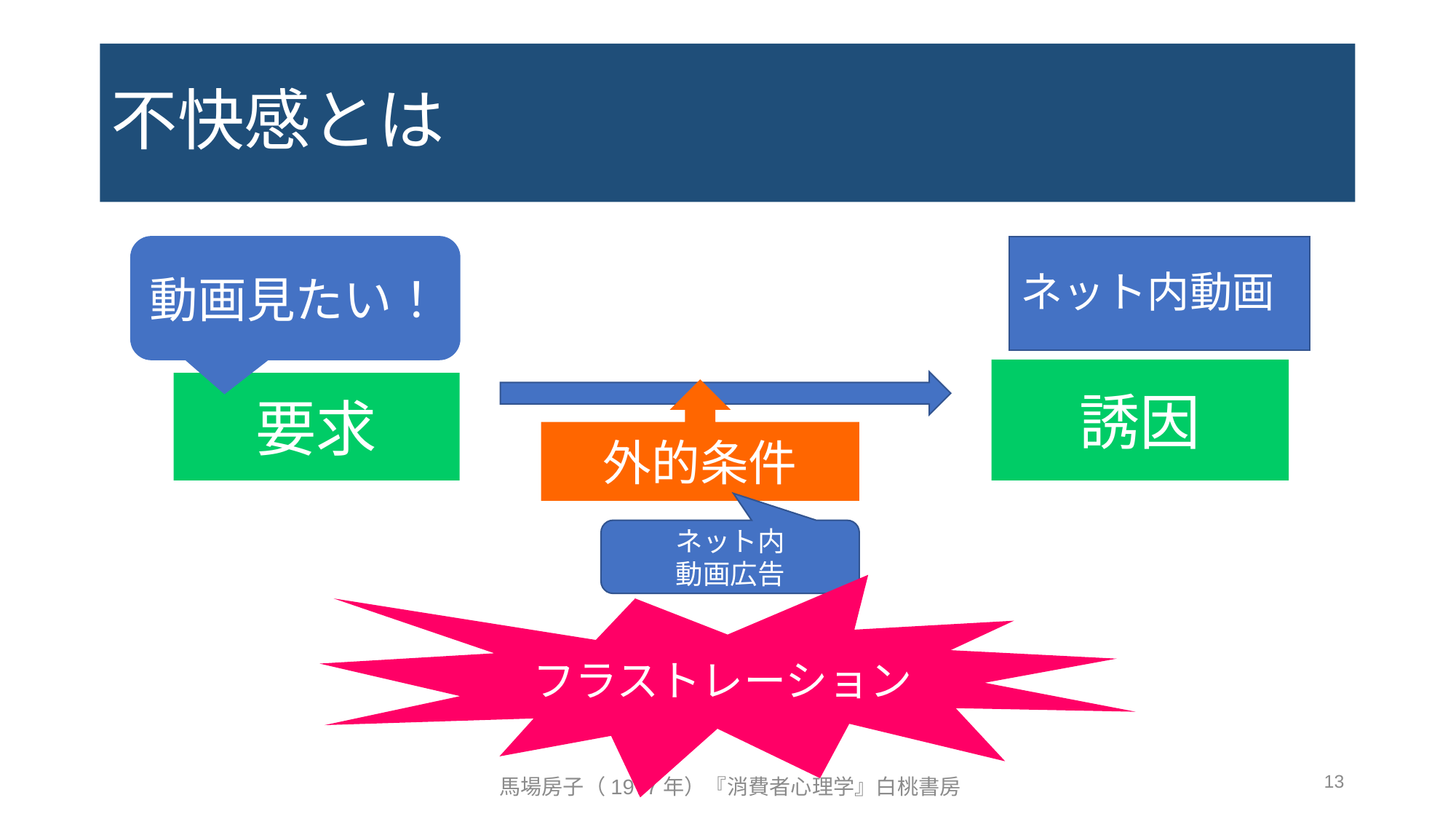

# 不快感とは
動画見たい！
ネット内動画
誘因

要求
外的条件
ネット内
動画広告
フラストレーション
13
馬場房子（1977年）『消費者心理学』白桃書房